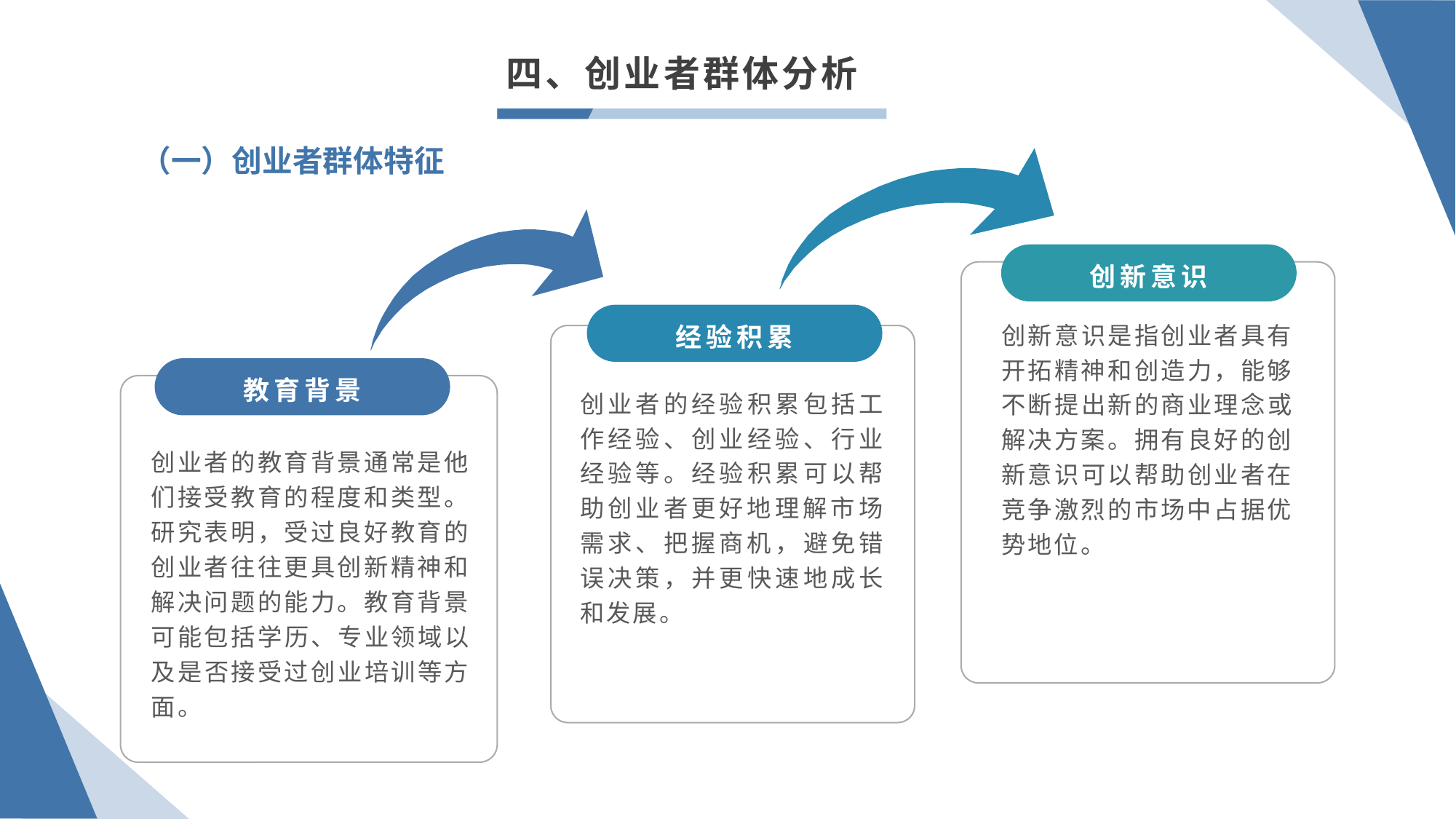

四、创业者群体分析

  （一）创业者群体特征

创新意识

经验积累
创新意识是指创业者具有开拓精神和创造力，能够不断提出新的商业理念或解决方案。拥有良好的创新意识可以帮助创业者在竞争激烈的市场中占据优势地位。

教育背景

创业者的经验积累包括工作经验、创业经验、行业经验等。经验积累可以帮助创业者更好地理解市场需求、把握商机，避免错误决策，并更快速地成长和发展。
创业者的教育背景通常是他们接受教育的程度和类型。研究表明，受过良好教育的创业者往往更具创新精神和解决问题的能力。教育背景可能包括学历、专业领域以及是否接受过创业培训等方面。